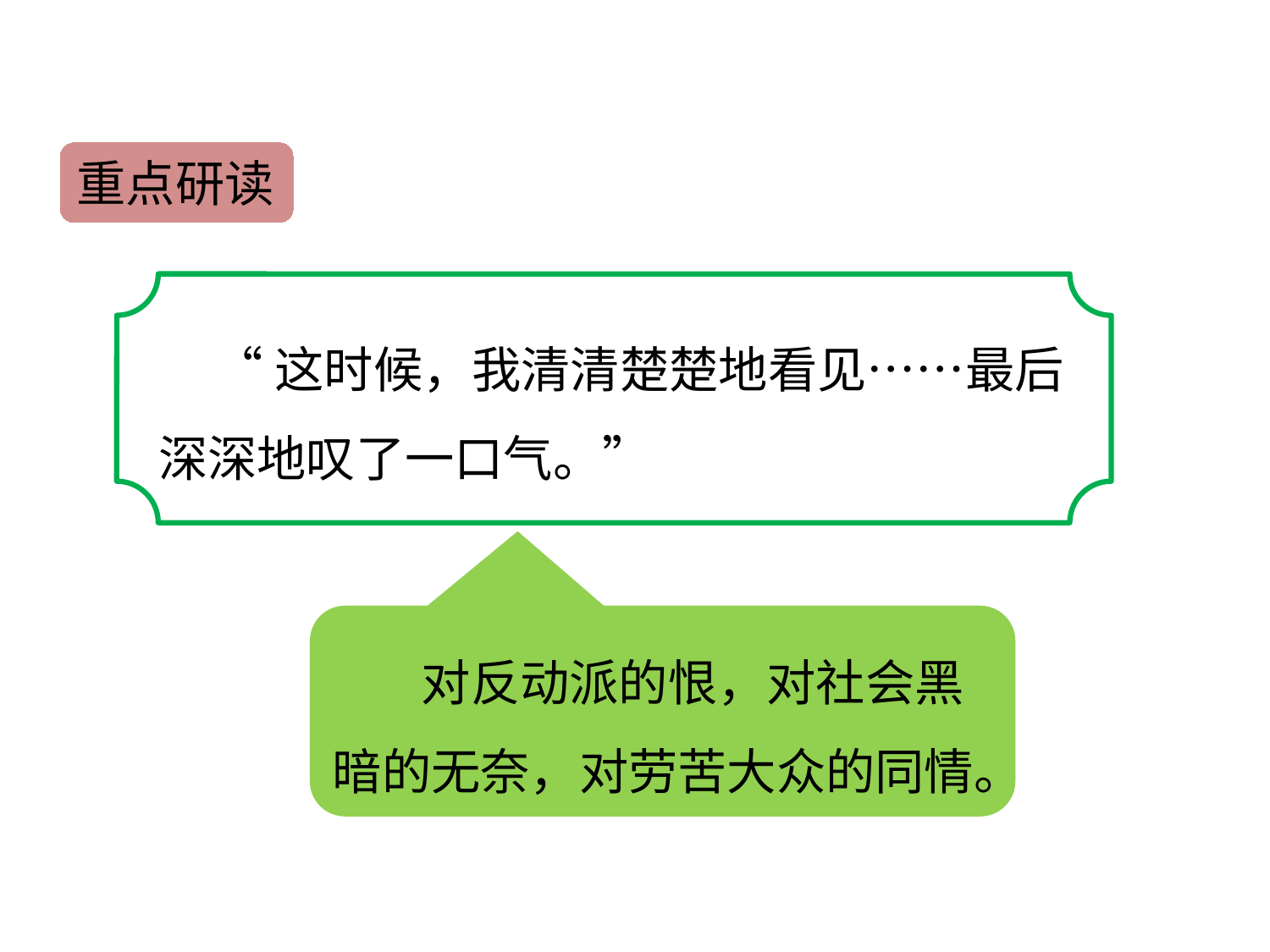

重点研读
     “这时候，我清清楚楚地看见……最后深深地叹了一口气。”
       对反动派的恨，对社会黑暗的无奈，对劳苦大众的同情。